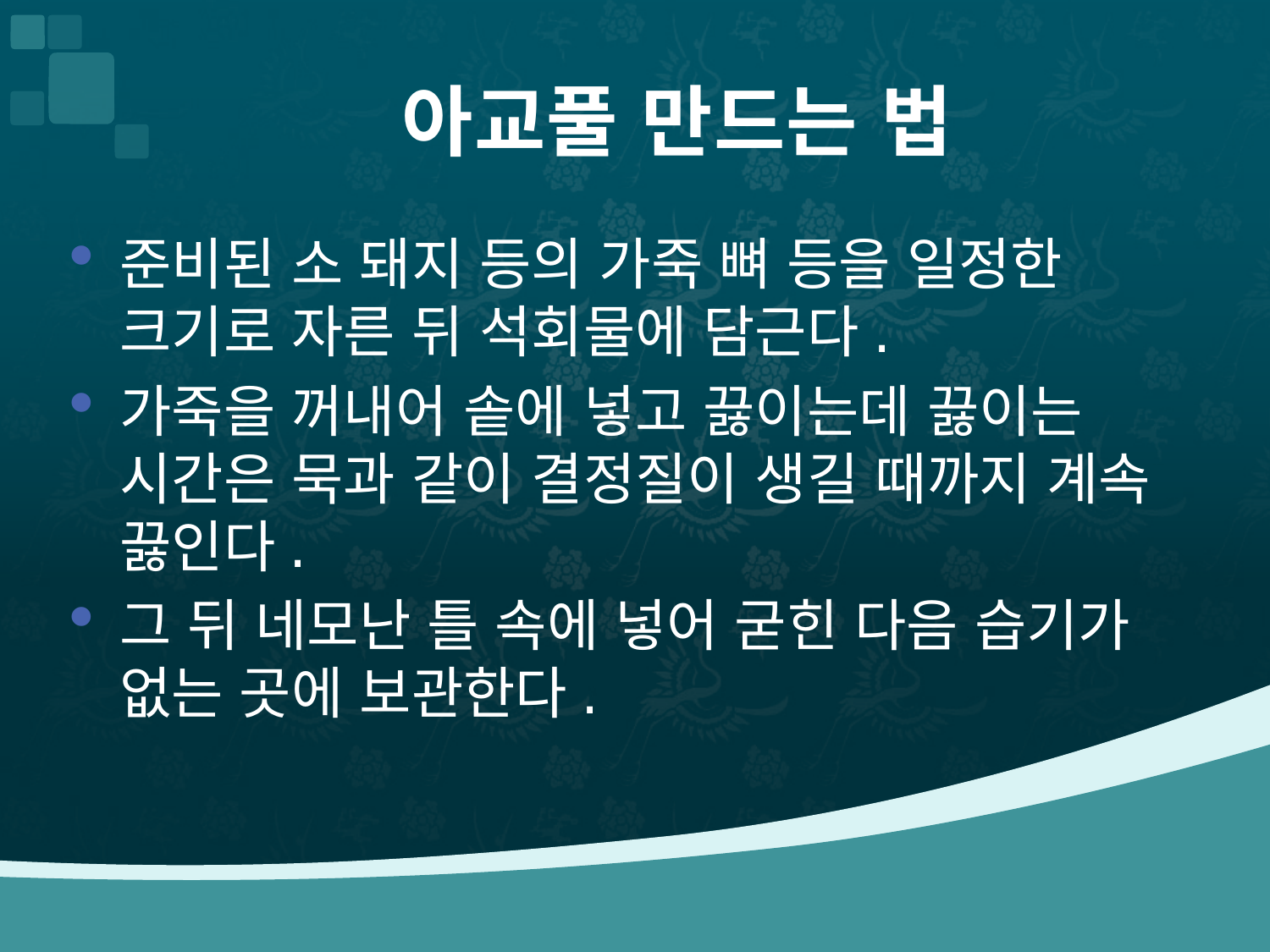

# 아교풀 만드는 법
준비된 소 돼지 등의 가죽 뼈 등을 일정한 크기로 자른 뒤 석회물에 담근다.
가죽을 꺼내어 솥에 넣고 끓이는데 끓이는 시간은 묵과 같이 결정질이 생길 때까지 계속 끓인다.
그 뒤 네모난 틀 속에 넣어 굳힌 다음 습기가 없는 곳에 보관한다.